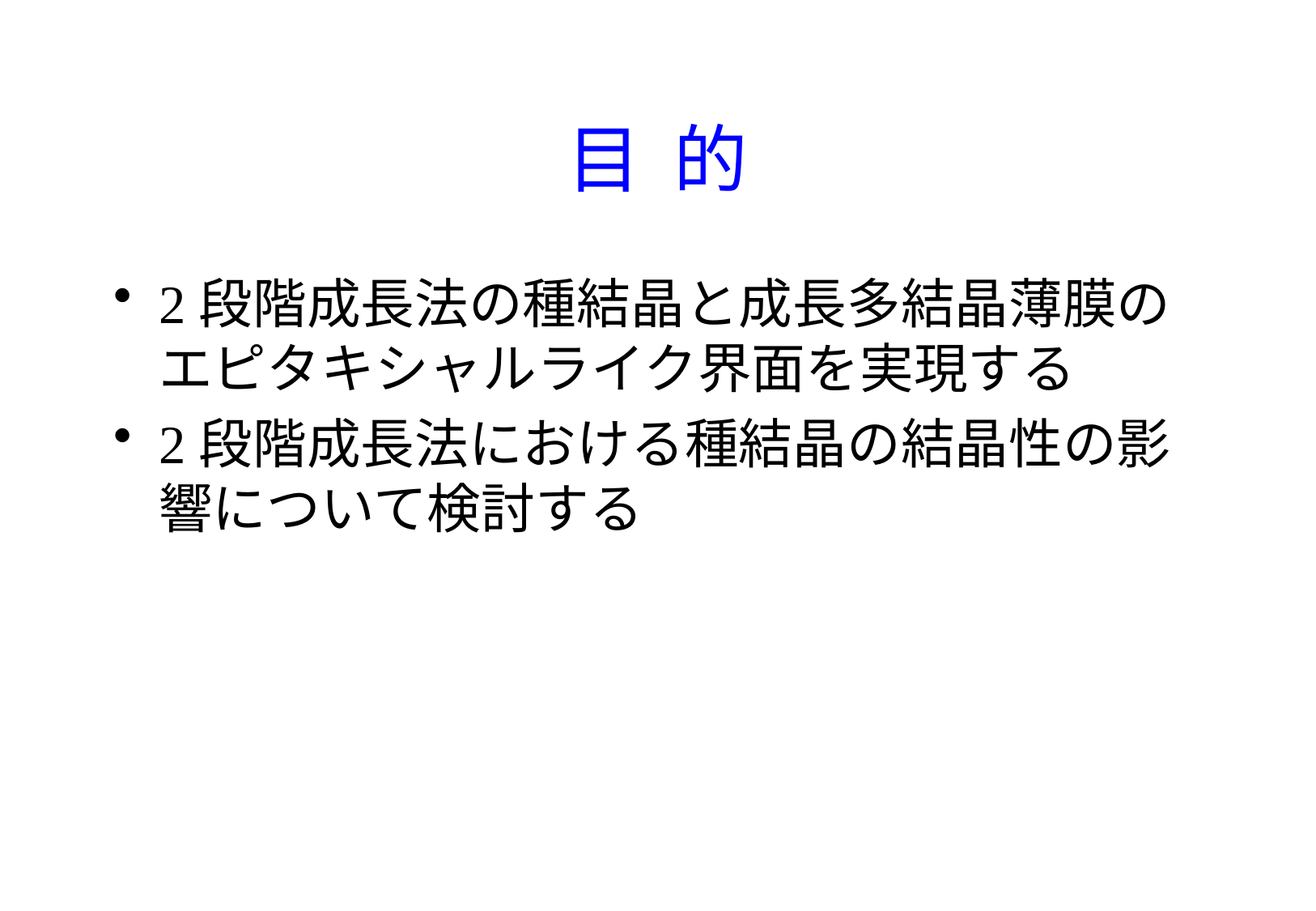

# 目  的
2段階成長法の種結晶と成長多結晶薄膜のエピタキシャルライク界面を実現する
2段階成長法における種結晶の結晶性の影響について検討する